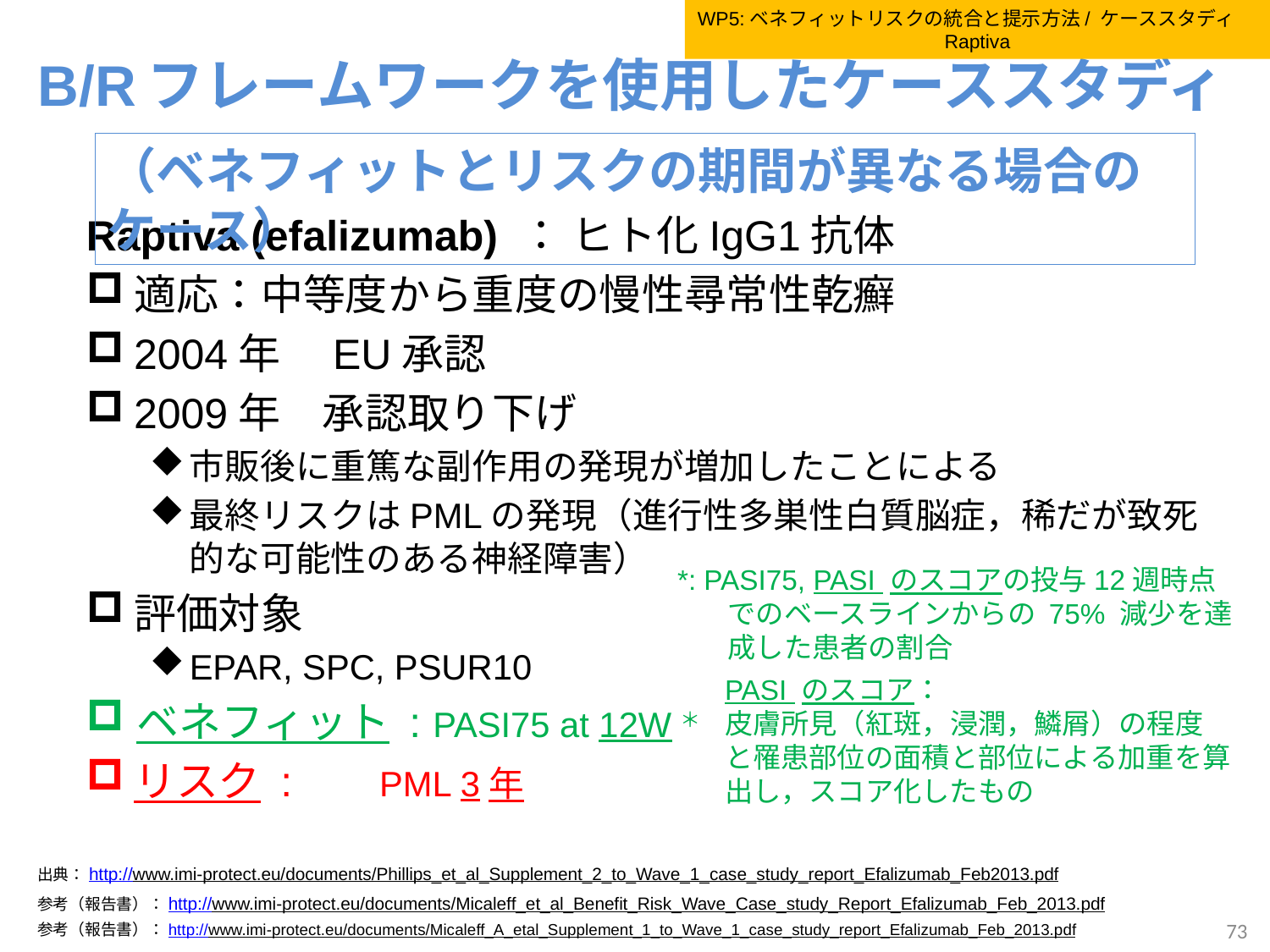

WP5:ベネフィットリスクの統合と提示方法/ ケーススタディ　Raptiva
# B/Rフレームワークを使用したケーススタディ
（ベネフィットとリスクの期間が異なる場合のケース）
Raptiva (efalizumab) ： ヒト化IgG1抗体
適応：中等度から重度の慢性尋常性乾癬
2004年　EU承認
2009年　承認取り下げ
市販後に重篤な副作用の発現が増加したことによる
最終リスクはPMLの発現（進行性多巣性白質脳症，稀だが致死的な可能性のある神経障害）
評価対象
EPAR, SPC, PSUR10
ベネフィット : PASI75 at 12W＊
リスク :        PML 3年
*: PASI75, PASI のスコアの投与12週時点でのベースラインからの 75% 減少を達成した患者の割合
PASI のスコア：
皮膚所見（紅斑，浸潤，鱗屑）の程度と罹患部位の面積と部位による加重を算出し，スコア化したもの
出典：http://www.imi-protect.eu/documents/Phillips_et_al_Supplement_2_to_Wave_1_case_study_report_Efalizumab_Feb2013.pdf
参考（報告書）：http://www.imi-protect.eu/documents/Micaleff_et_al_Benefit_Risk_Wave_Case_study_Report_Efalizumab_Feb_2013.pdf
73
参考（報告書）：http://www.imi-protect.eu/documents/Micaleff_A_etal_Supplement_1_to_Wave_1_case_study_report_Efalizumab_Feb_2013.pdf